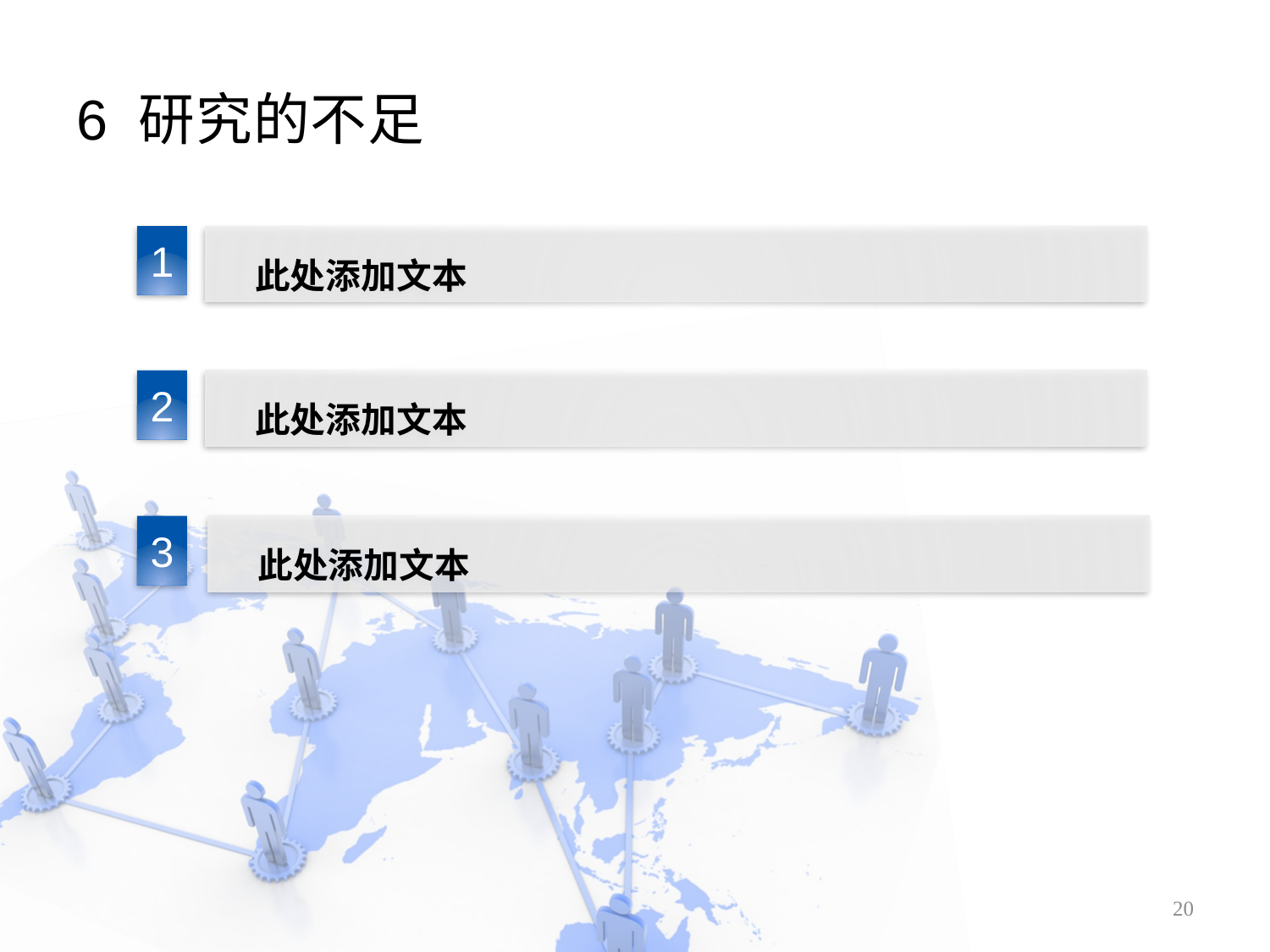

# 6 研究的不足
1
此处添加文本
2
此处添加文本
3
此处添加文本
20